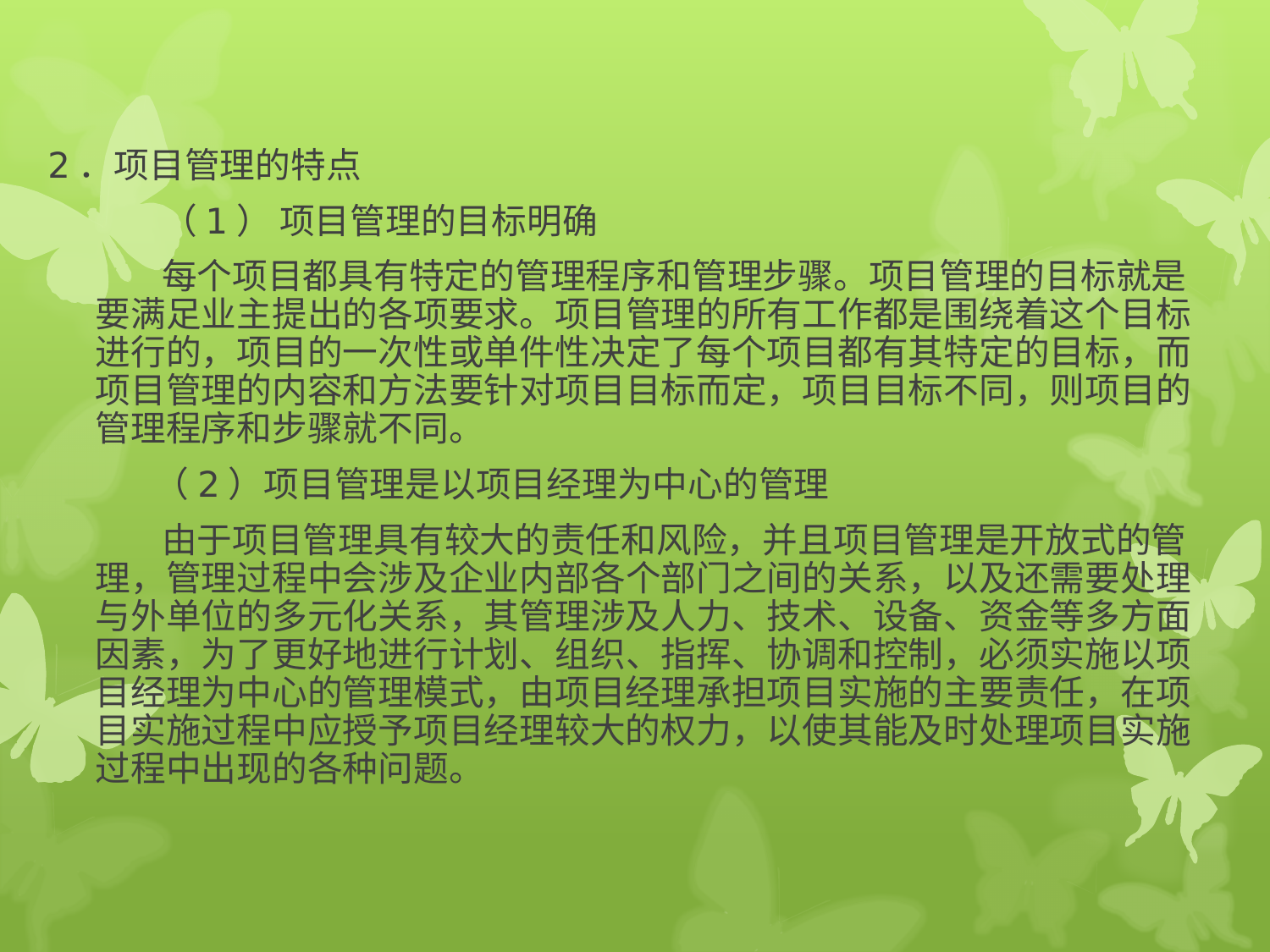

2．项目管理的特点
　　　 （1） 项目管理的目标明确
　　　 每个项目都具有特定的管理程序和管理步骤。项目管理的目标就是要满足业主提出的各项要求。项目管理的所有工作都是围绕着这个目标进行的，项目的一次性或单件性决定了每个项目都有其特定的目标，而项目管理的内容和方法要针对项目目标而定，项目目标不同，则项目的管理程序和步骤就不同。
　　　（2）项目管理是以项目经理为中心的管理
　　　 由于项目管理具有较大的责任和风险，并且项目管理是开放式的管理，管理过程中会涉及企业内部各个部门之间的关系，以及还需要处理与外单位的多元化关系，其管理涉及人力、技术、设备、资金等多方面因素，为了更好地进行计划、组织、指挥、协调和控制，必须实施以项目经理为中心的管理模式，由项目经理承担项目实施的主要责任，在项目实施过程中应授予项目经理较大的权力，以使其能及时处理项目实施过程中出现的各种问题。